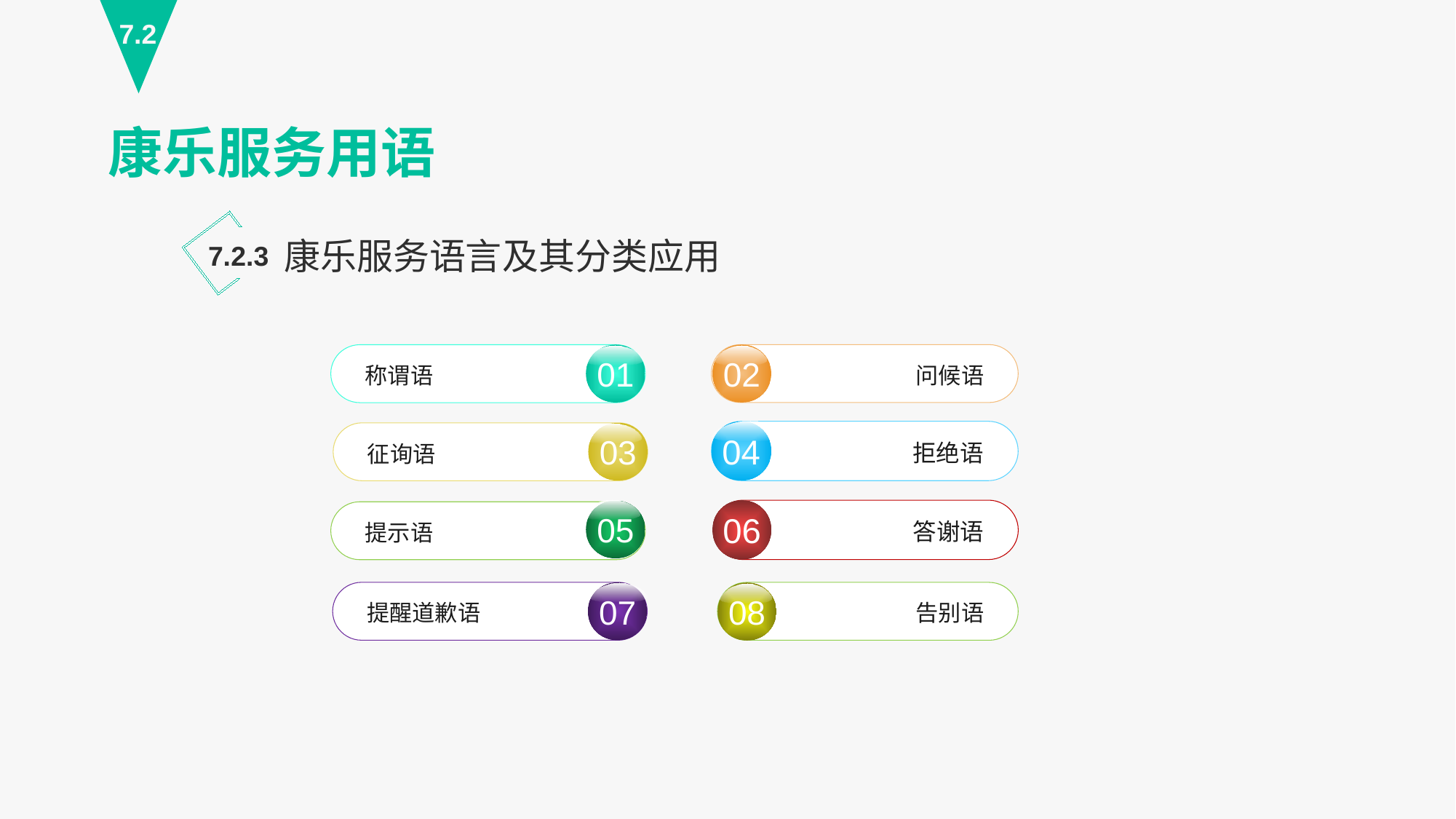

7.2
康乐服务用语

康乐服务语言及其分类应用
7.2.3

02
问候语

01
称谓语

04
拒绝语
答谢语
06

03
征询语

05
提示语

提醒道歉语
07

告别语
08